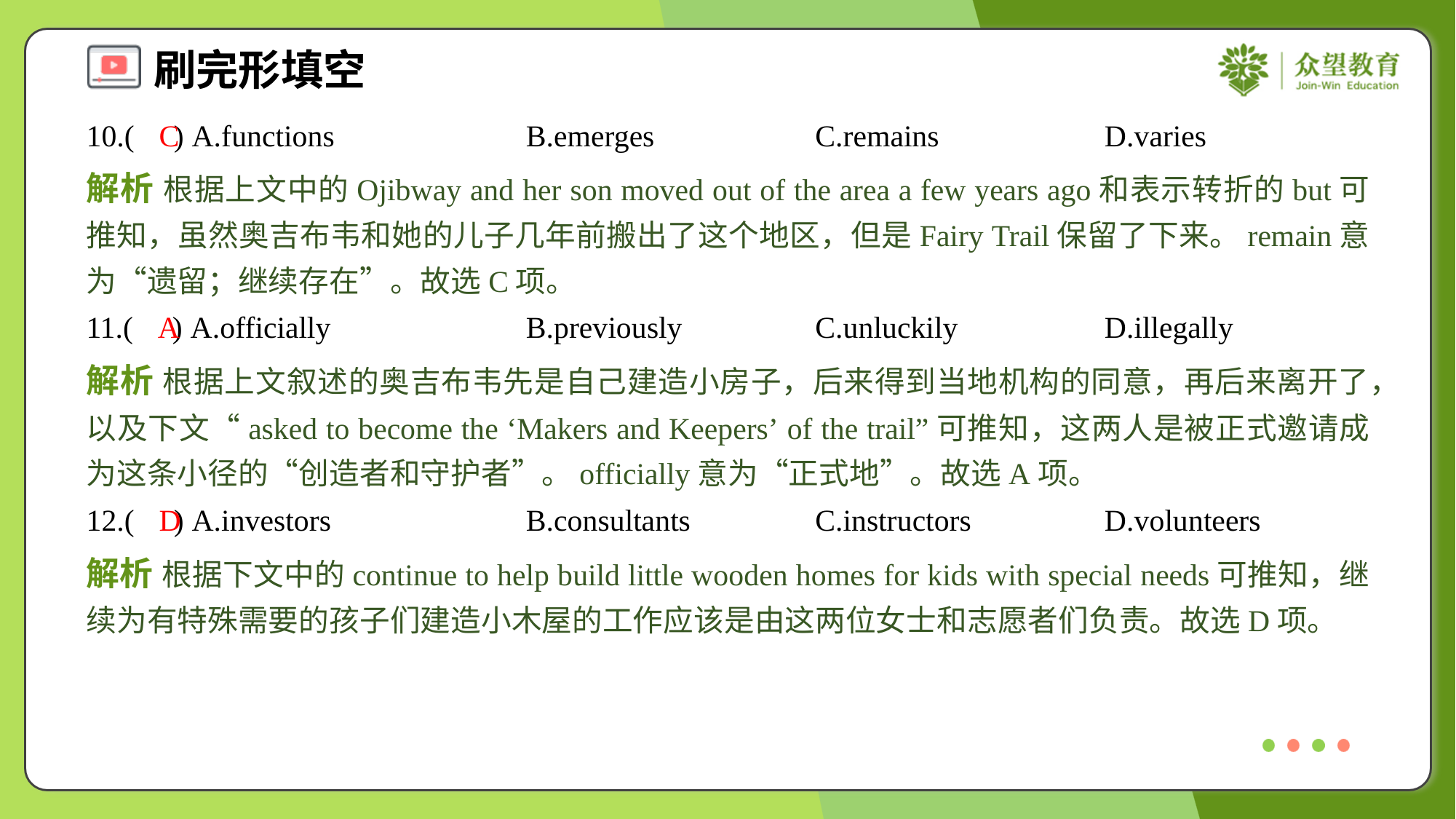

10.(     ) A.functions	B.emerges	C.remains	D.varies
C
解析 根据上文中的Ojibway and her son moved out of the area a few years ago和表示转折的but可推知，虽然奥吉布韦和她的儿子几年前搬出了这个地区，但是Fairy Trail保留了下来。remain意为“遗留；继续存在”。故选C项。
11.(     ) A.officially	B.previously	C.unluckily	D.illegally
A
解析 根据上文叙述的奥吉布韦先是自己建造小房子，后来得到当地机构的同意，再后来离开了，以及下文“asked to become the ‘Makers and Keepers’ of the trail”可推知，这两人是被正式邀请成为这条小径的“创造者和守护者”。officially意为“正式地”。故选A项。
12.(     ) A.investors	B.consultants	C.instructors	D.volunteers
D
解析 根据下文中的continue to help build little wooden homes for kids with special needs可推知，继续为有特殊需要的孩子们建造小木屋的工作应该是由这两位女士和志愿者们负责。故选D项。